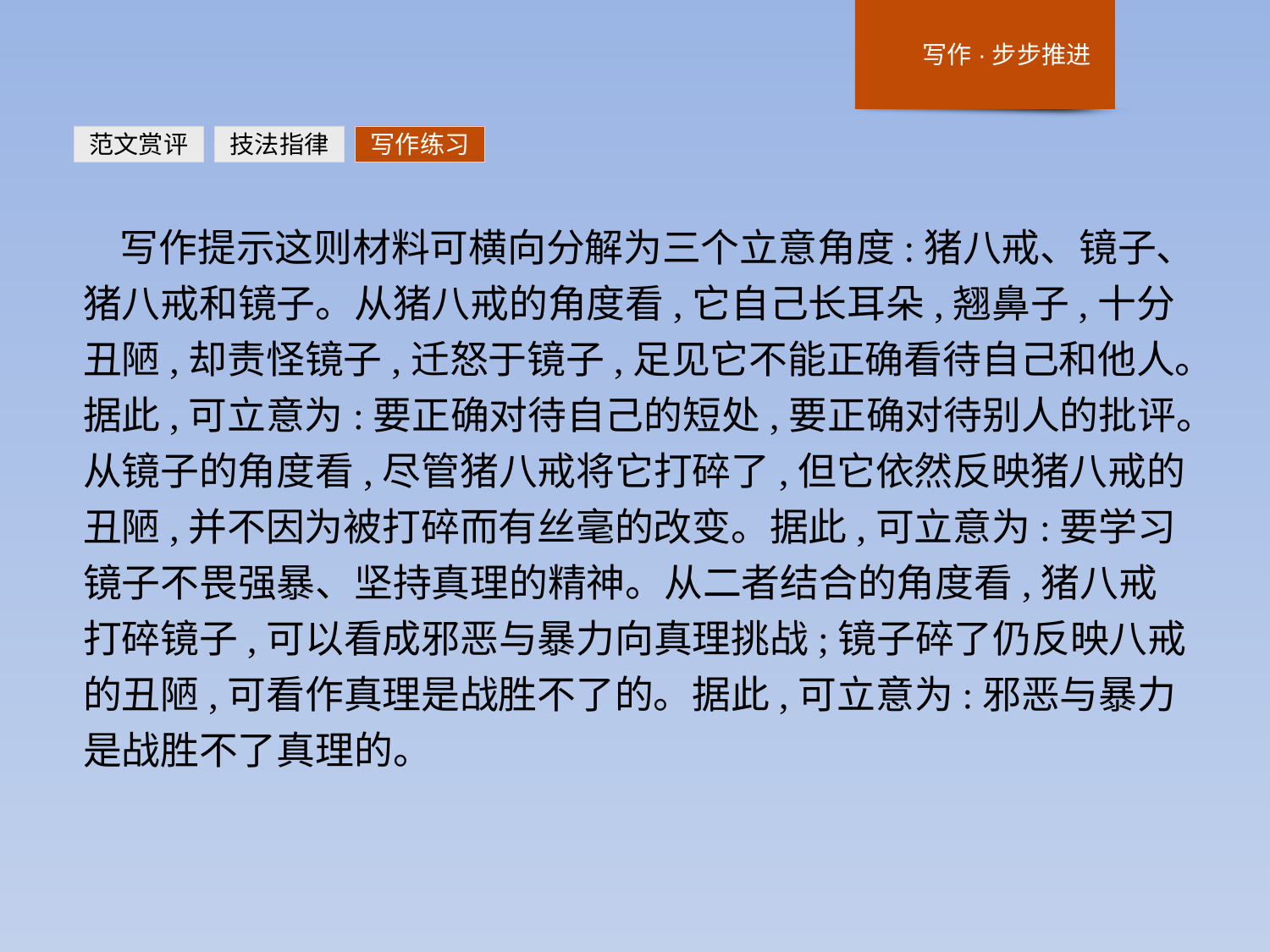

范文赏评
技法指律
写作练习
写作提示这则材料可横向分解为三个立意角度:猪八戒、镜子、猪八戒和镜子。从猪八戒的角度看,它自己长耳朵,翘鼻子,十分丑陋,却责怪镜子,迁怒于镜子,足见它不能正确看待自己和他人。据此,可立意为:要正确对待自己的短处,要正确对待别人的批评。从镜子的角度看,尽管猪八戒将它打碎了,但它依然反映猪八戒的丑陋,并不因为被打碎而有丝毫的改变。据此,可立意为:要学习镜子不畏强暴、坚持真理的精神。从二者结合的角度看,猪八戒打碎镜子,可以看成邪恶与暴力向真理挑战;镜子碎了仍反映八戒的丑陋,可看作真理是战胜不了的。据此,可立意为:邪恶与暴力是战胜不了真理的。